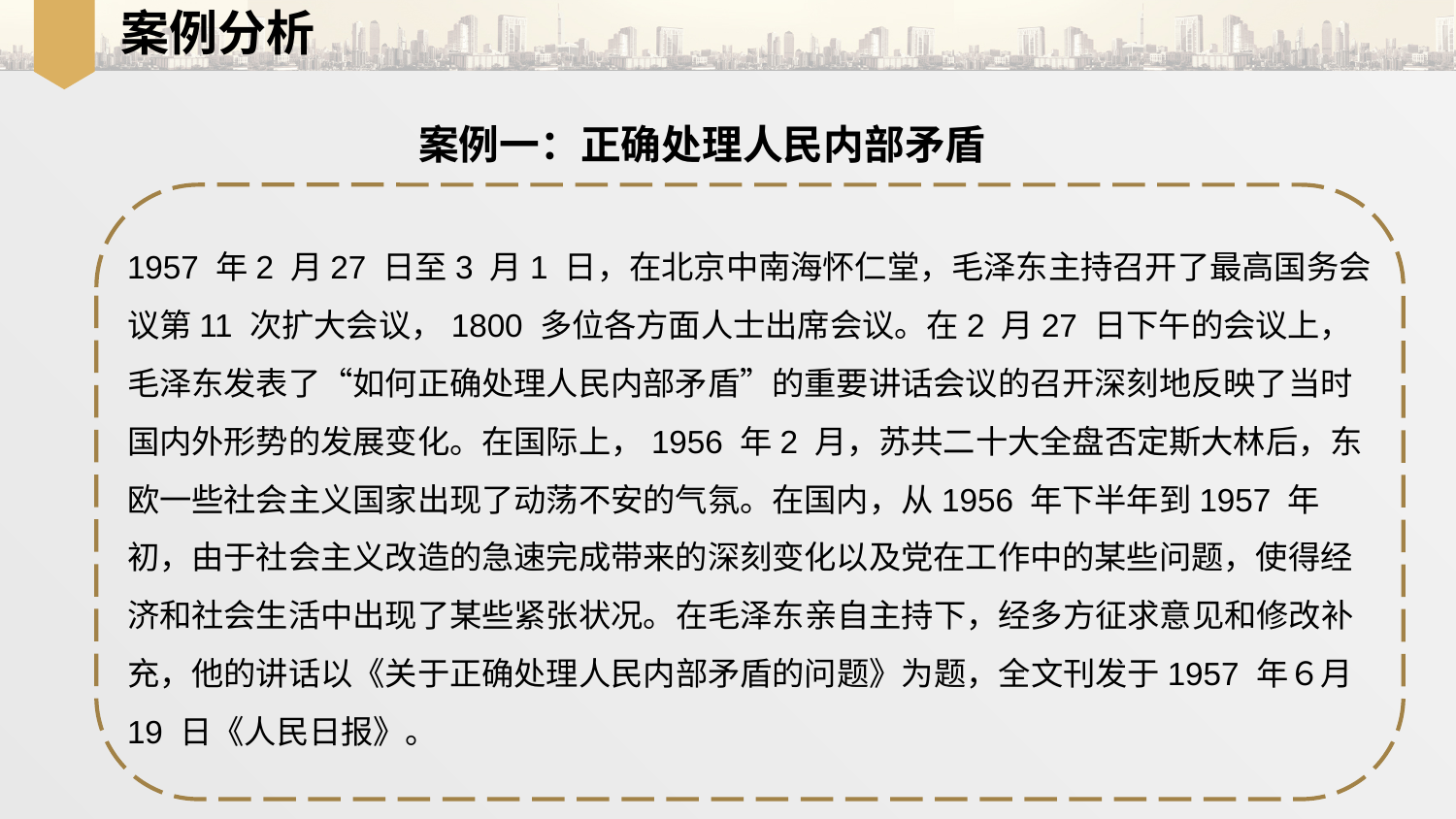

案例分析
案例一：正确处理人民内部矛盾

1957 年2 月27 日至3 月1 日，在北京中南海怀仁堂，毛泽东主持召开了最高国务会议第11 次扩大会议，1800 多位各方面人士出席会议。在2 月27 日下午的会议上，毛泽东发表了“如何正确处理人民内部矛盾”的重要讲话会议的召开深刻地反映了当时国内外形势的发展变化。在国际上，1956 年2 月，苏共二十大全盘否定斯大林后，东欧一些社会主义国家出现了动荡不安的气氛。在国内，从1956 年下半年到1957 年初，由于社会主义改造的急速完成带来的深刻变化以及党在工作中的某些问题，使得经济和社会生活中出现了某些紧张状况。在毛泽东亲自主持下，经多方征求意见和修改补充，他的讲话以《关于正确处理人民内部矛盾的问题》为题，全文刊发于1957 年６月19 日《人民日报》。